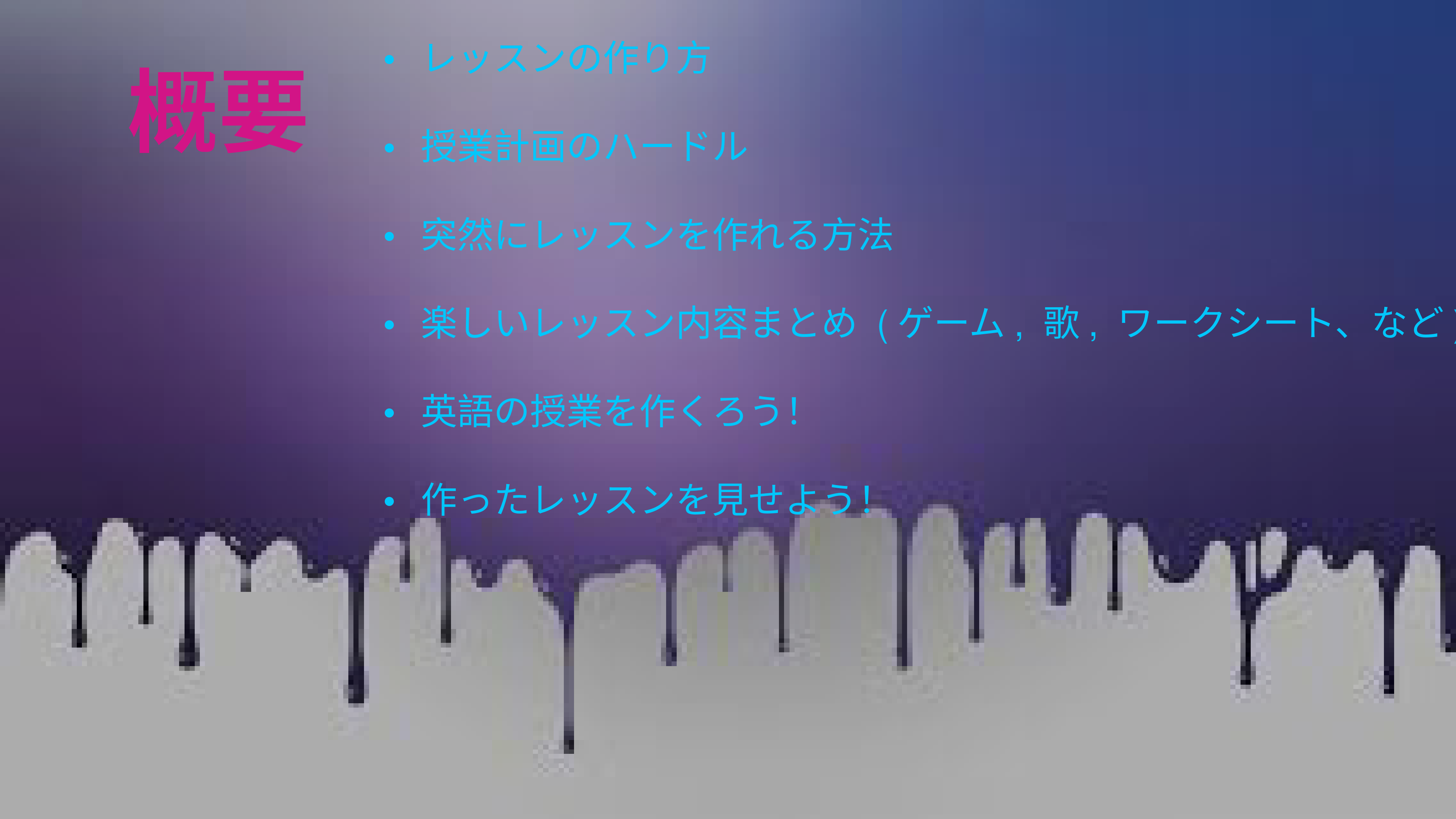

レッスンの作り方
授業計画のハードル
突然にレッスンを作れる方法
楽しいレッスン内容まとめ (ゲーム, 歌, ワークシート、など)
英語の授業を作くろう！
作ったレッスンを見せよう！
概要